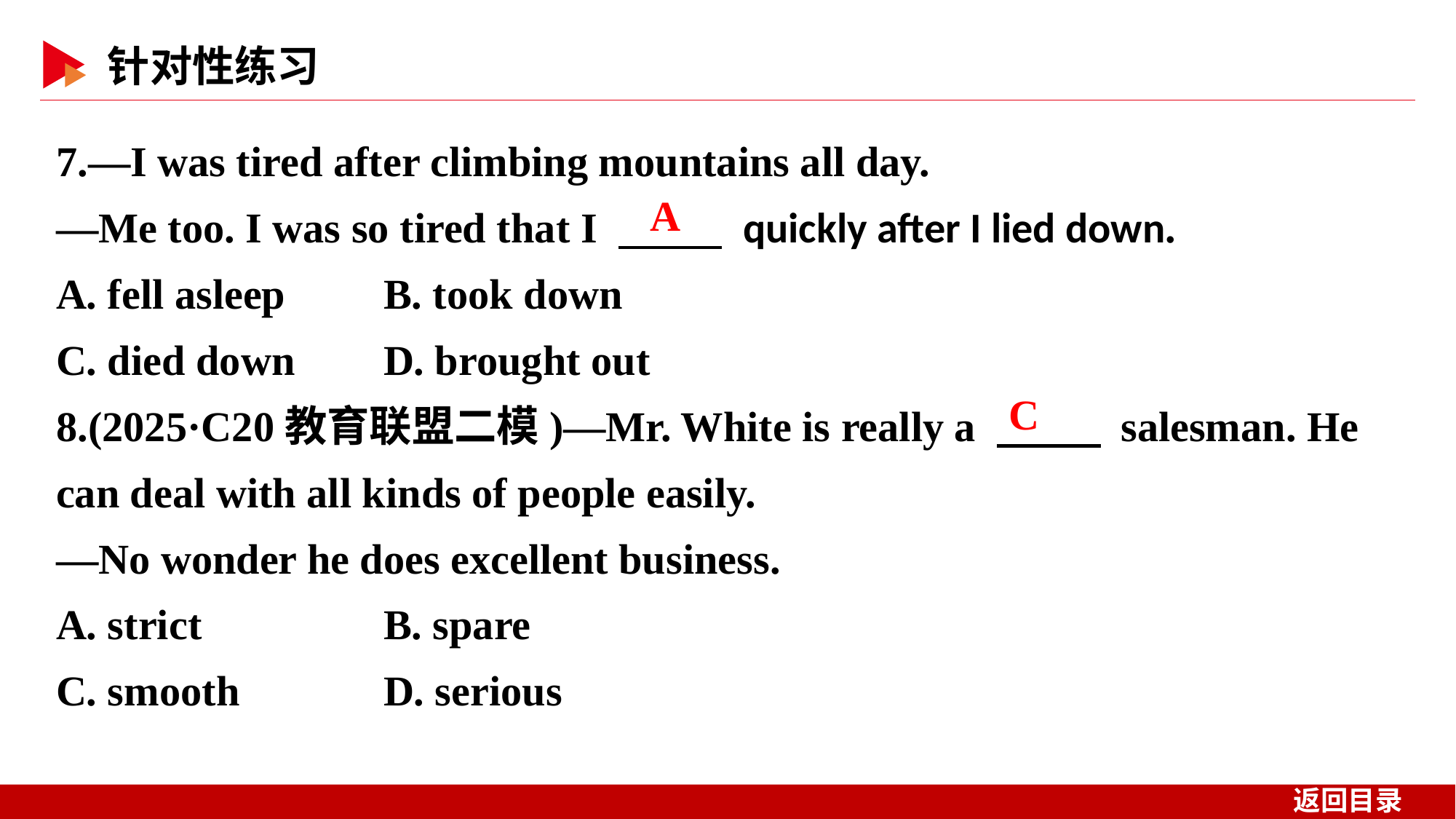

7.—I was tired after climbing mountains all day.
—Me too. I was so tired that I 　  　 quickly after I lied down.
A. fell asleep        	B. took down
C. died down      	D. brought out
8.(2025·C20教育联盟二模)—Mr. White is really a 　  　 salesman. He can deal with all kinds of people easily.
—No wonder he does excellent business.
A. strict           	B. spare
C. smooth        	D. serious
A
C